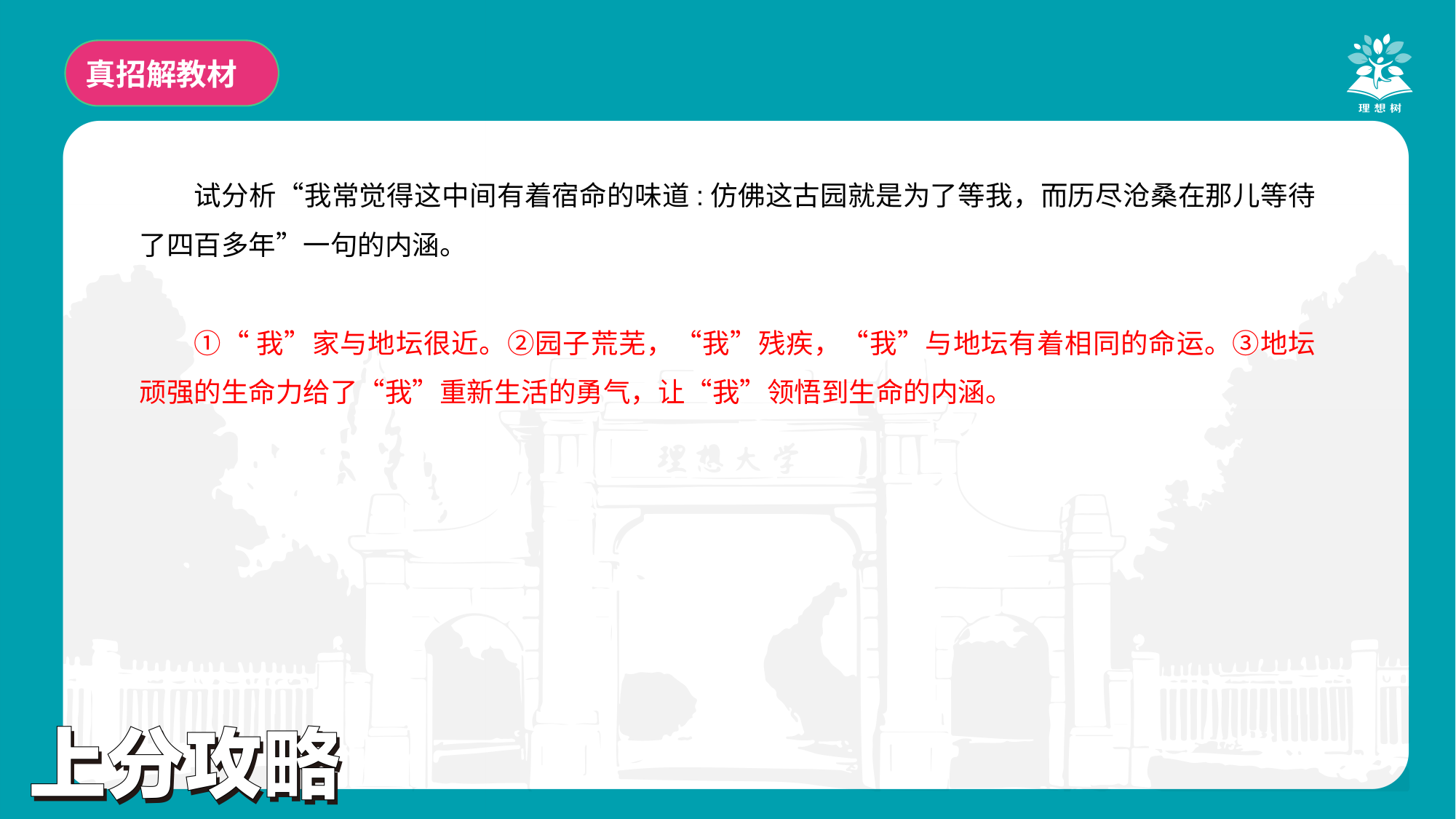

真招解教材
试分析“我常觉得这中间有着宿命的味道:仿佛这古园就是为了等我，而历尽沧桑在那儿等待了四百多年”一句的内涵。

①“我”家与地坛很近。②园子荒芜，“我”残疾，“我”与地坛有着相同的命运。③地坛顽强的生命力给了“我”重新生活的勇气，让“我”领悟到生命的内涵。